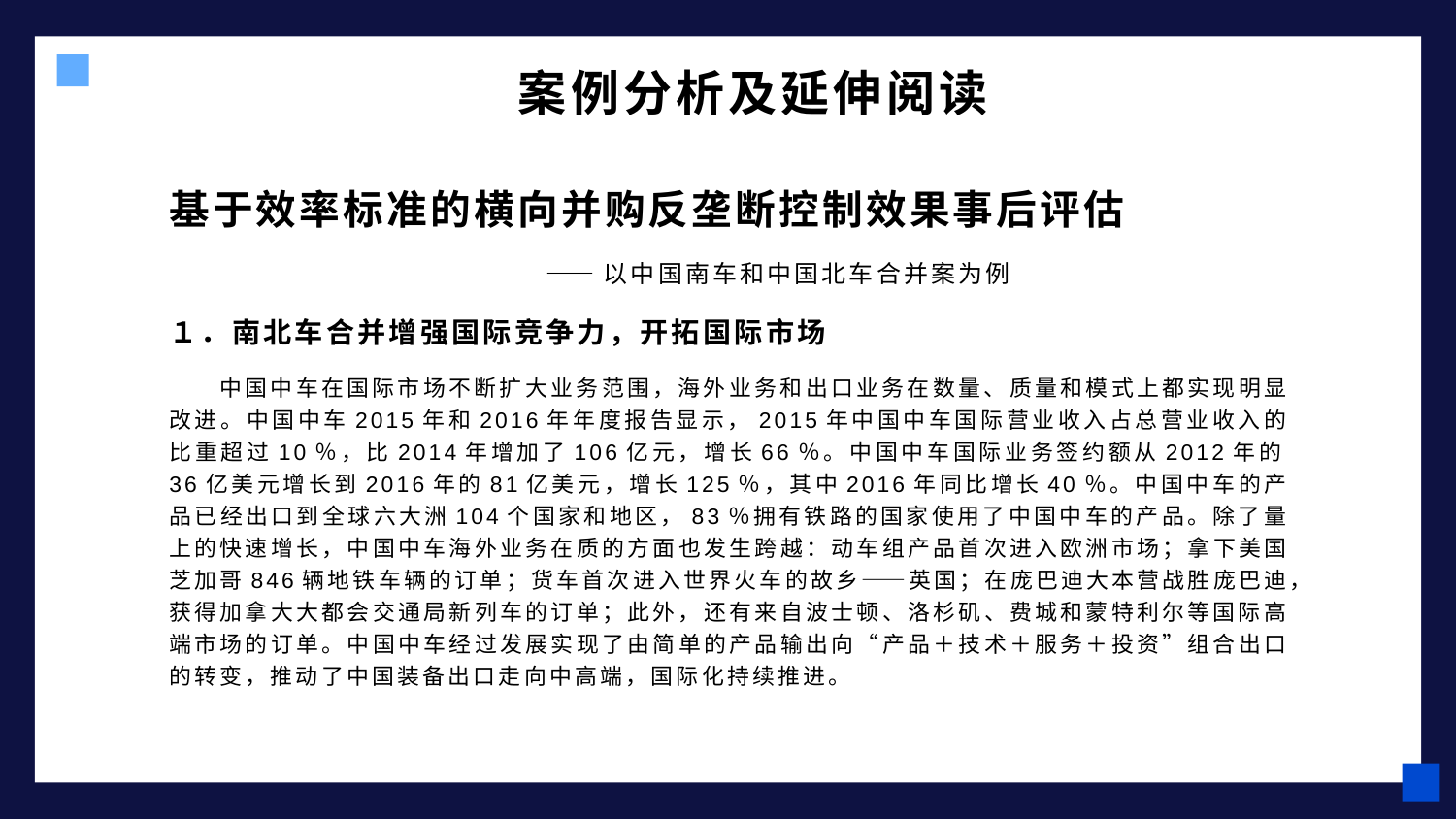

# 案例分析及延伸阅读
基于效率标准的横向并购反垄断控制效果事后评估
                                             ——以中国南车和中国北车合并案为例
１．南北车合并增强国际竞争力，开拓国际市场
中国中车在国际市场不断扩大业务范围，海外业务和出口业务在数量、质量和模式上都实现明显改进。中国中车2015年和2016年年度报告显示，2015年中国中车国际营业收入占总营业收入的比重超过10％，比2014年增加了106亿元，增长66％。中国中车国际业务签约额从2012年的36亿美元增长到2016年的81亿美元，增长125％，其中2016年同比增长40％。中国中车的产品已经出口到全球六大洲104个国家和地区，83％拥有铁路的国家使用了中国中车的产品。除了量上的快速增长，中国中车海外业务在质的方面也发生跨越：动车组产品首次进入欧洲市场；拿下美国芝加哥846辆地铁车辆的订单；货车首次进入世界火车的故乡——英国；在庞巴迪大本营战胜庞巴迪，获得加拿大大都会交通局新列车的订单；此外，还有来自波士顿、洛杉矶、费城和蒙特利尔等国际高端市场的订单。中国中车经过发展实现了由简单的产品输出向“产品＋技术＋服务＋投资”组合出口的转变，推动了中国装备出口走向中高端，国际化持续推进。